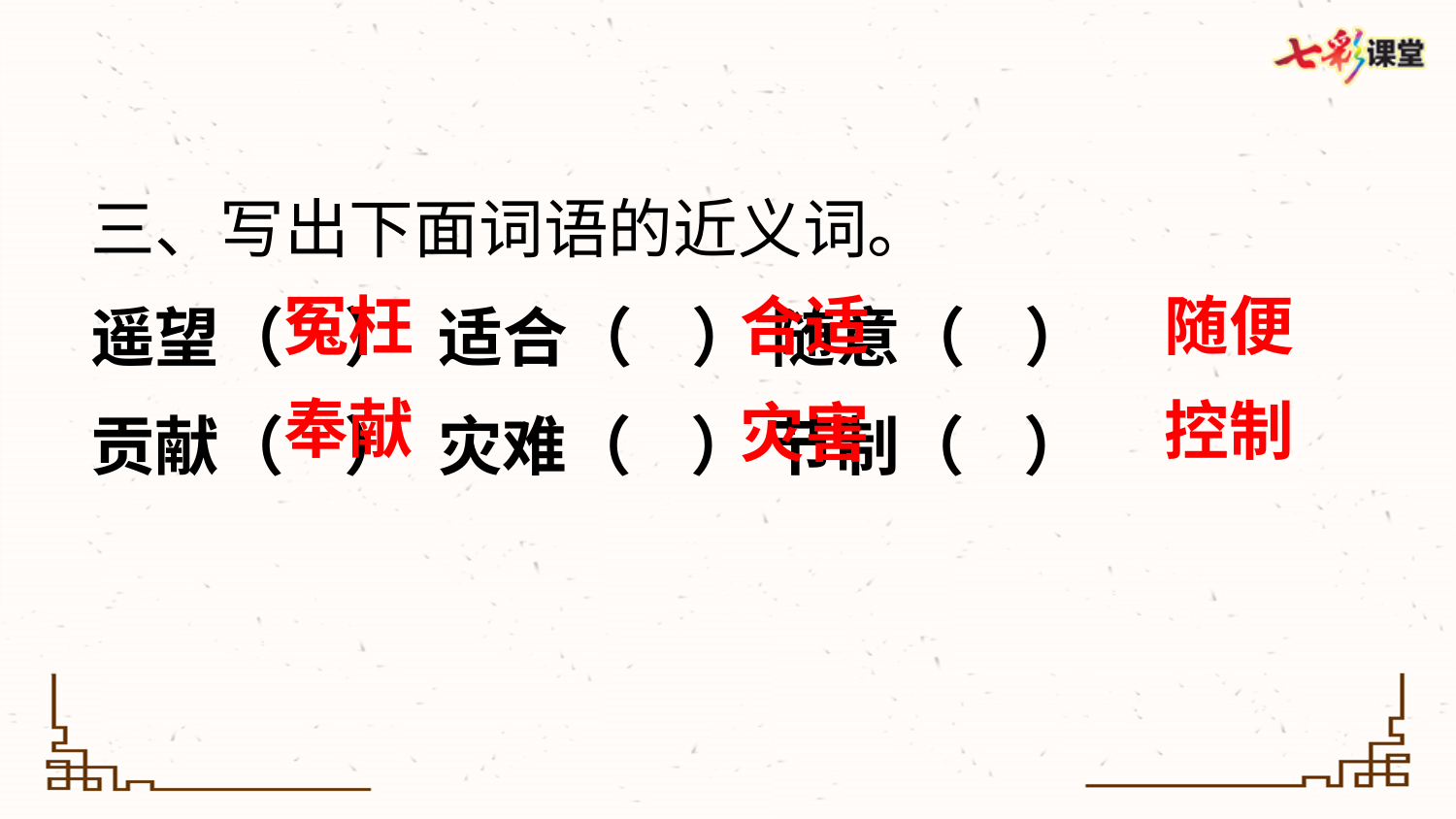

三、写出下面词语的近义词。
遥望（    ）  适合（    ） 随意（    ）
贡献（    ）  灾难（    ） 节制（    ）
随便
冤枉
合适
奉献
控制
灾害